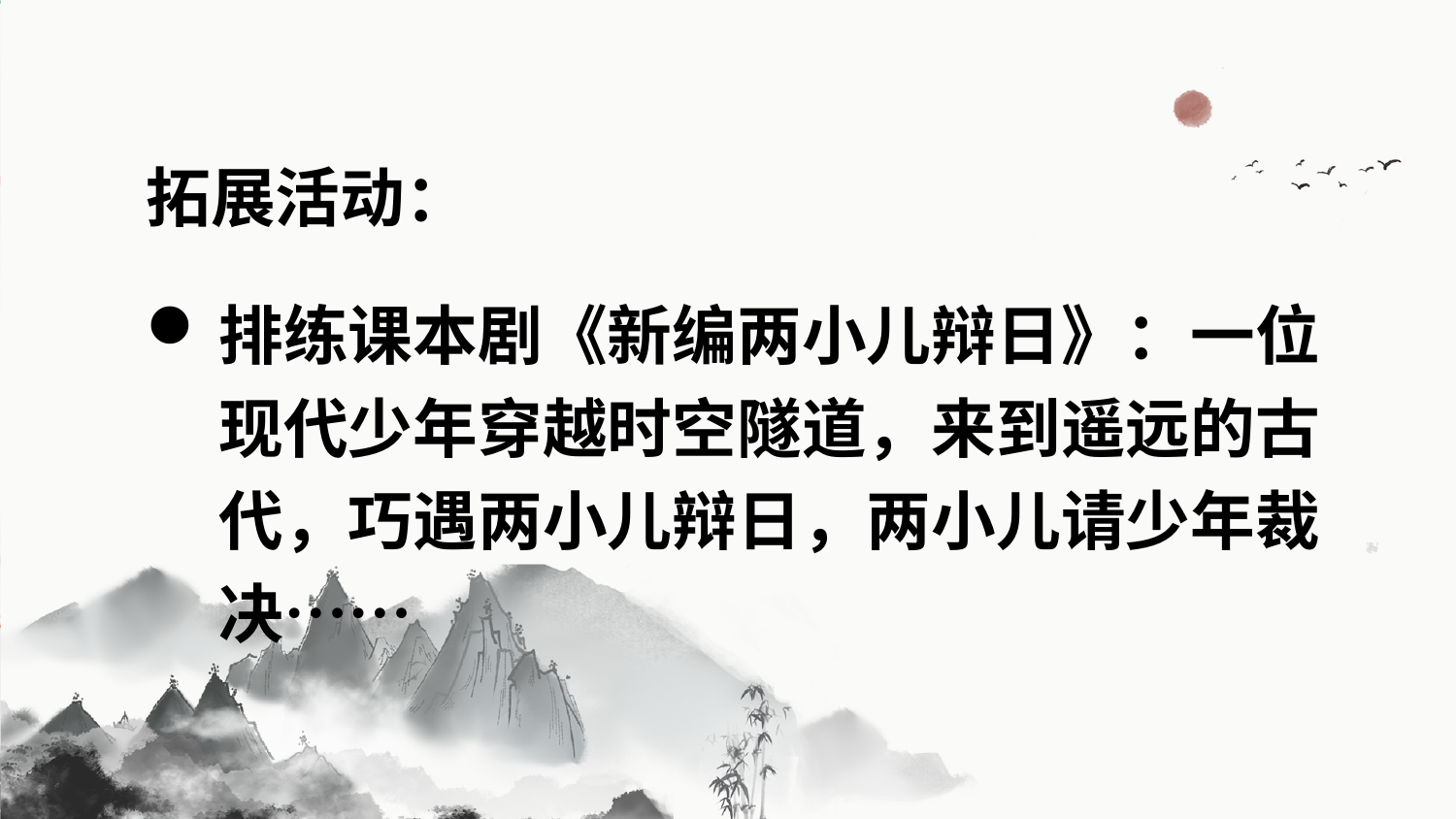

拓展活动：
排练课本剧《新编两小儿辩日》：一位现代少年穿越时空隧道，来到遥远的古代，巧遇两小儿辩日，两小儿请少年裁决……